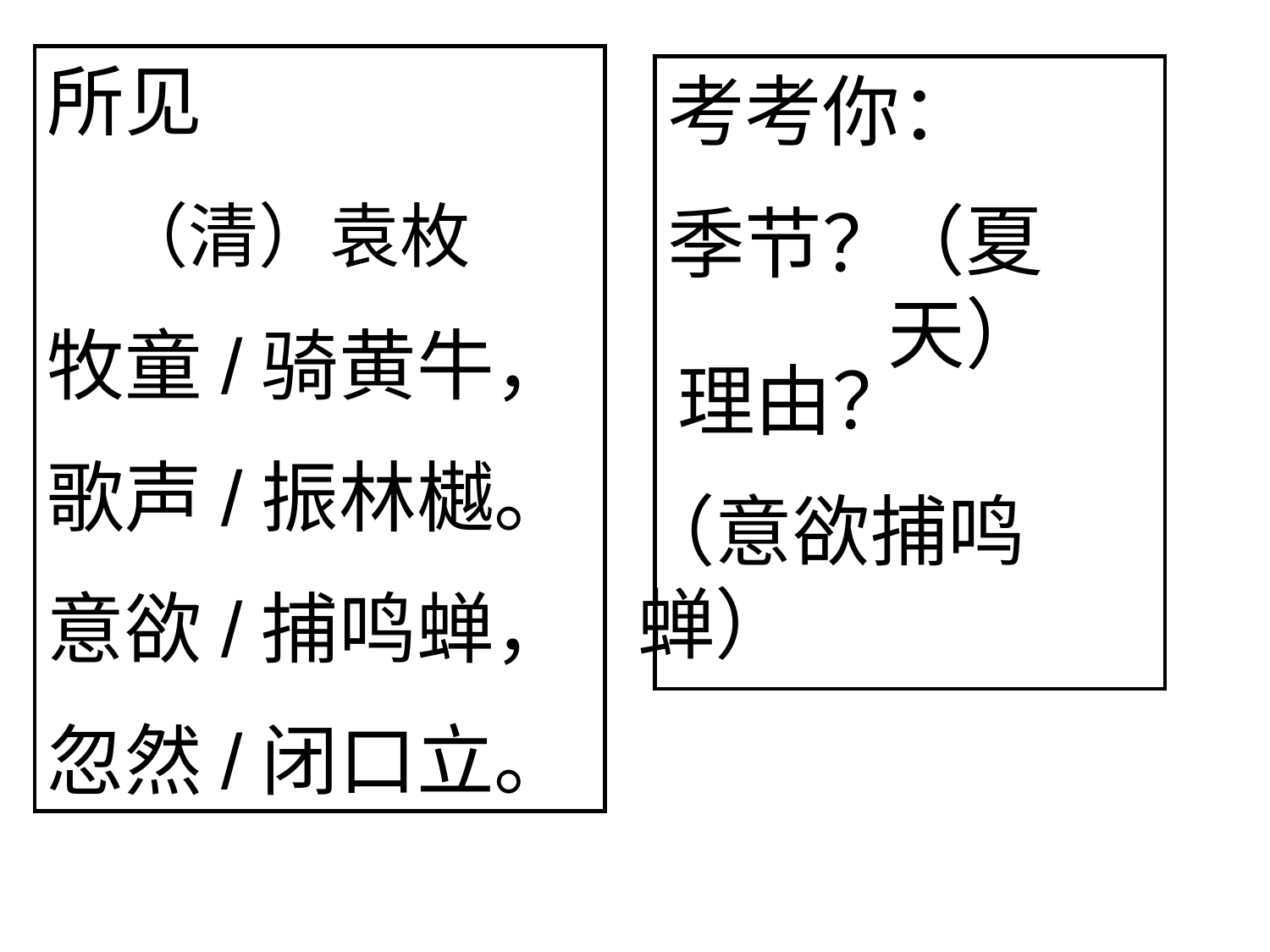

所见
   （清）袁枚
牧童/骑黄牛，
歌声/振林樾。
意欲/捕鸣蝉，
忽然/闭口立。
考考你：
季节？

（夏天）
理由？
（意欲捕鸣蝉）